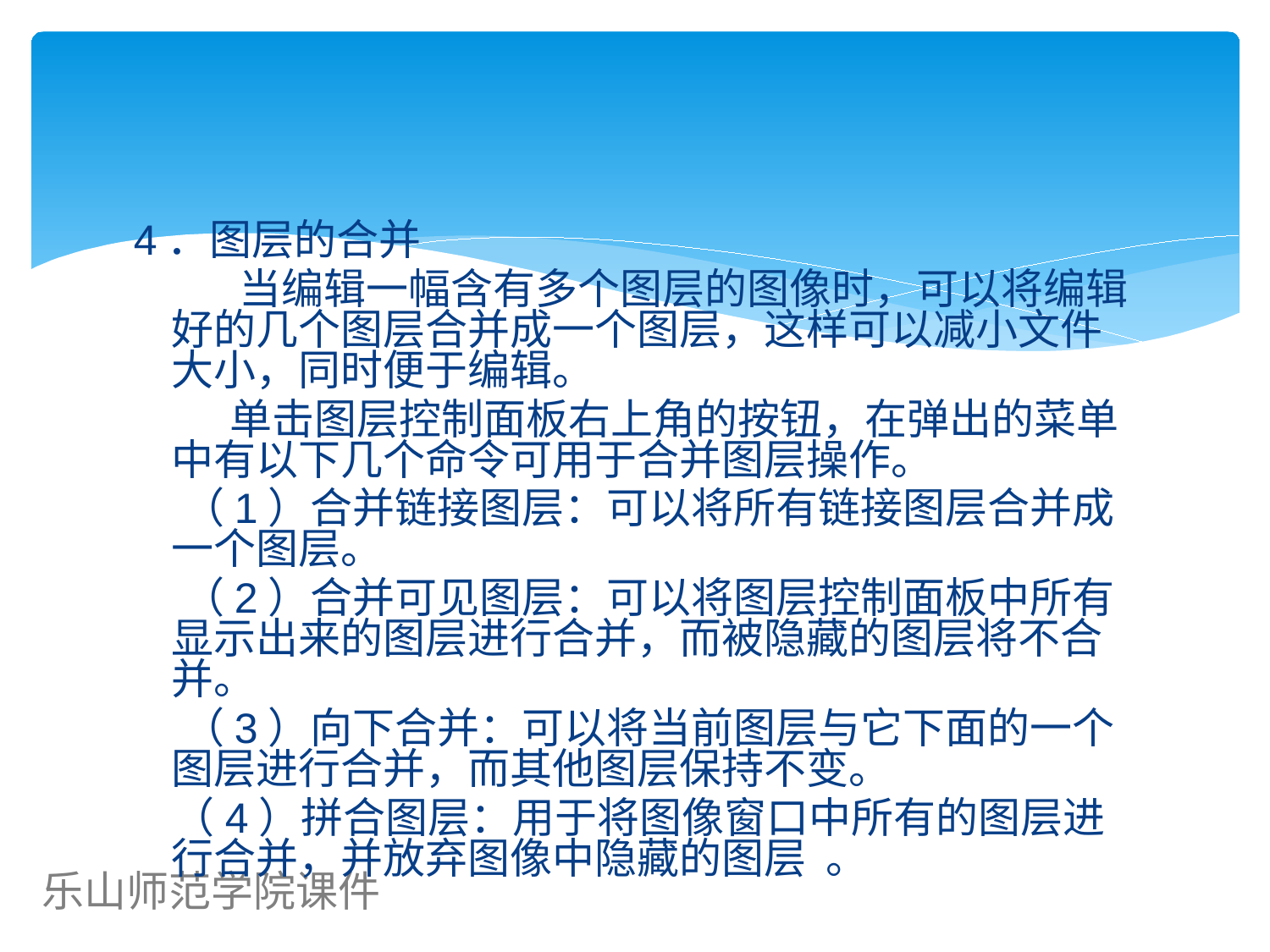

#
4．图层的合并
          当编辑一幅含有多个图层的图像时，可以将编辑好的几个图层合并成一个图层，这样可以减小文件大小，同时便于编辑。
         单击图层控制面板右上角的按钮，在弹出的菜单中有以下几个命令可用于合并图层操作。
    （1）合并链接图层：可以将所有链接图层合并成一个图层。
    （2）合并可见图层：可以将图层控制面板中所有显示出来的图层进行合并，而被隐藏的图层将不合并。
    （3）向下合并：可以将当前图层与它下面的一个图层进行合并，而其他图层保持不变。
   （4）拼合图层：用于将图像窗口中所有的图层进行合并，并放弃图像中隐藏的图层  。